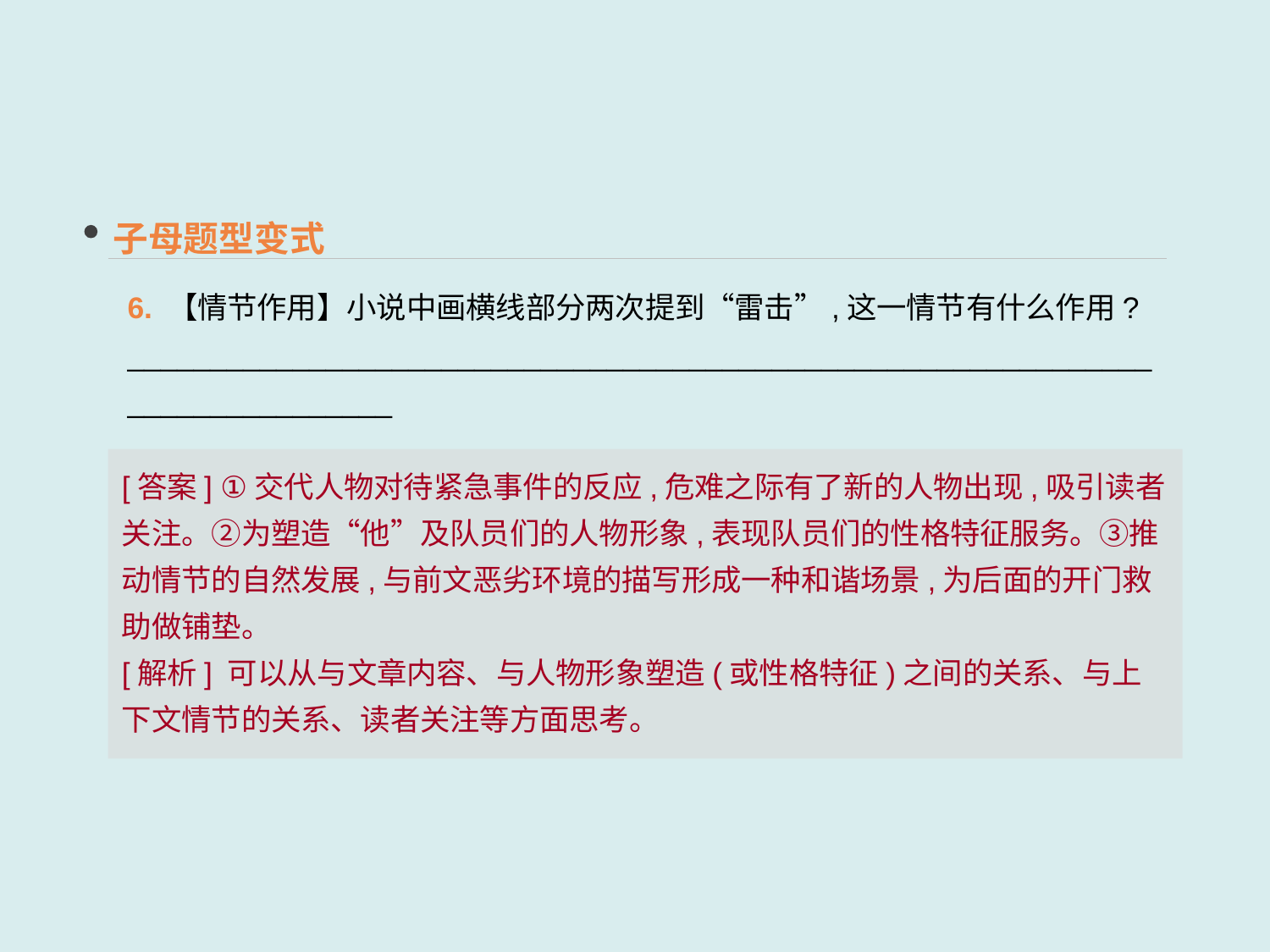

子母题型变式

6. 【情节作用】小说中画横线部分两次提到“雷击”,这一情节有什么作用?
______________________________________________________________________________

[答案] ①交代人物对待紧急事件的反应,危难之际有了新的人物出现,吸引读者关注。②为塑造“他”及队员们的人物形象,表现队员们的性格特征服务。③推动情节的自然发展,与前文恶劣环境的描写形成一种和谐场景,为后面的开门救助做铺垫。
[解析] 可以从与文章内容、与人物形象塑造(或性格特征)之间的关系、与上下文情节的关系、读者关注等方面思考。